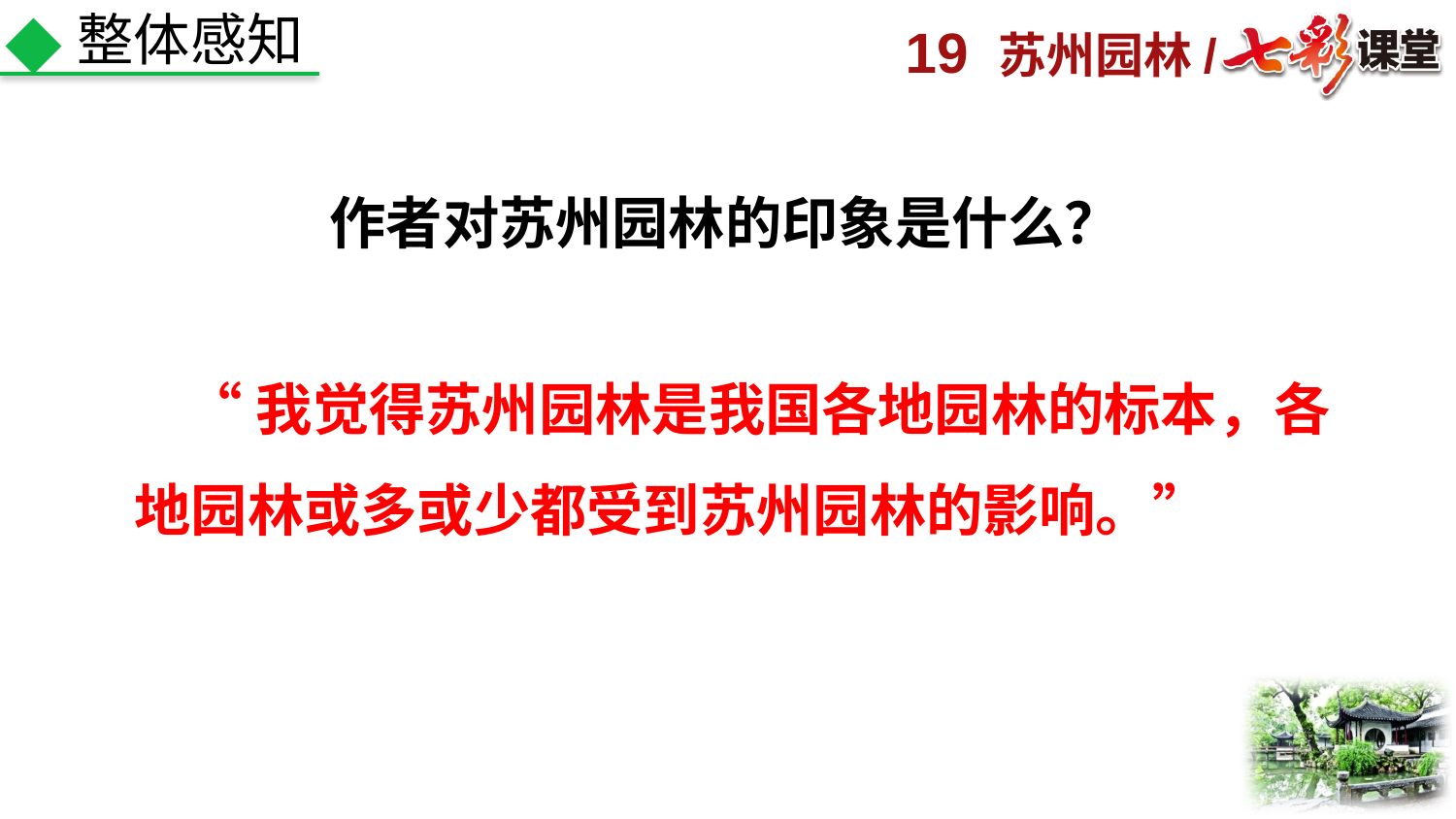

整体感知

作者对苏州园林的印象是什么？
    “我觉得苏州园林是我国各地园林的标本，各地园林或多或少都受到苏州园林的影响。”